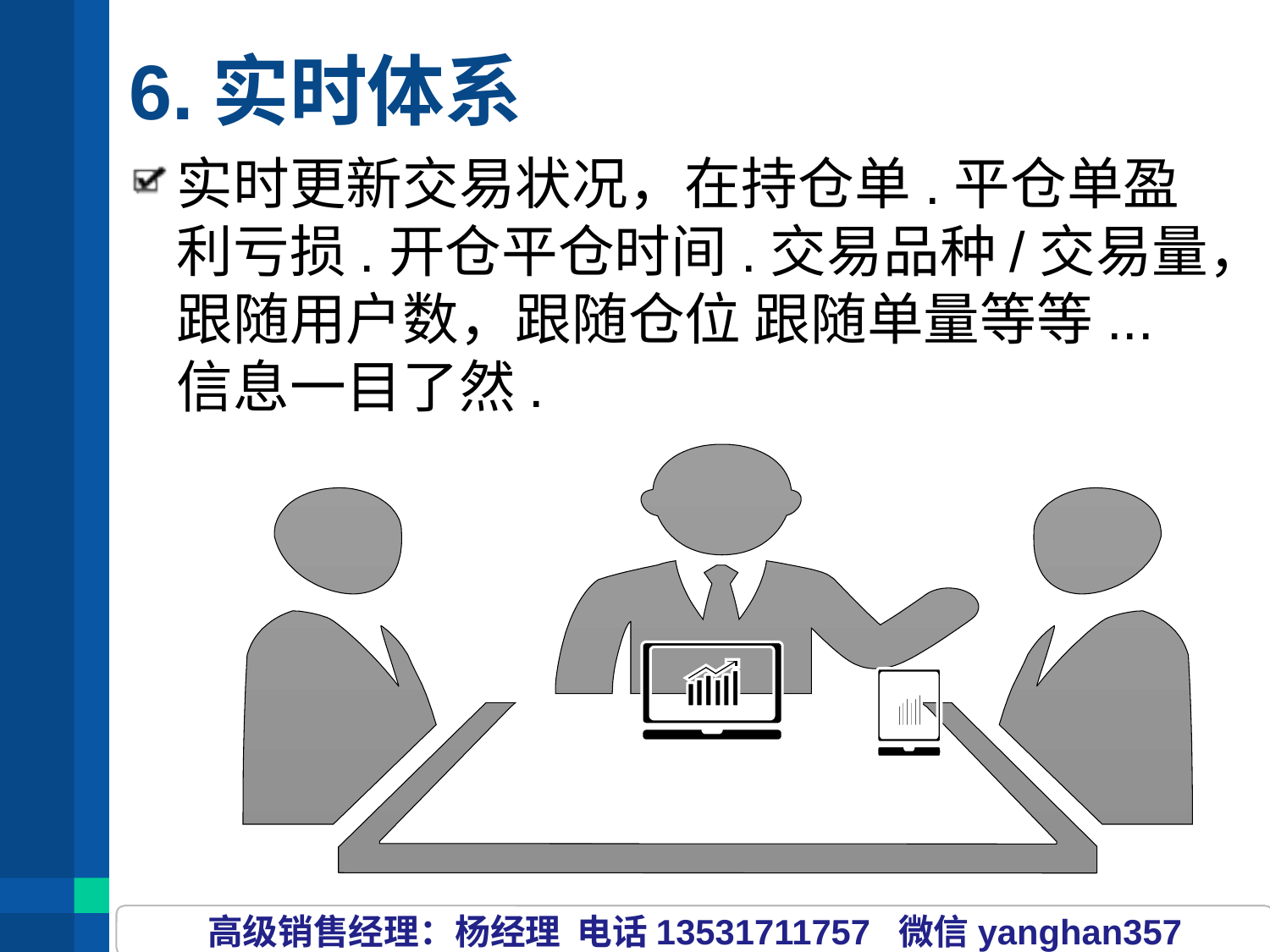

# 6.实时体系
实时更新交易状况，在持仓单.平仓单盈利亏损.开仓平仓时间.交易品种/交易量，跟随用户数，跟随仓位 跟随单量等等...信息一目了然.

高级销售经理：杨经理  电话13531711757  微信yanghan357